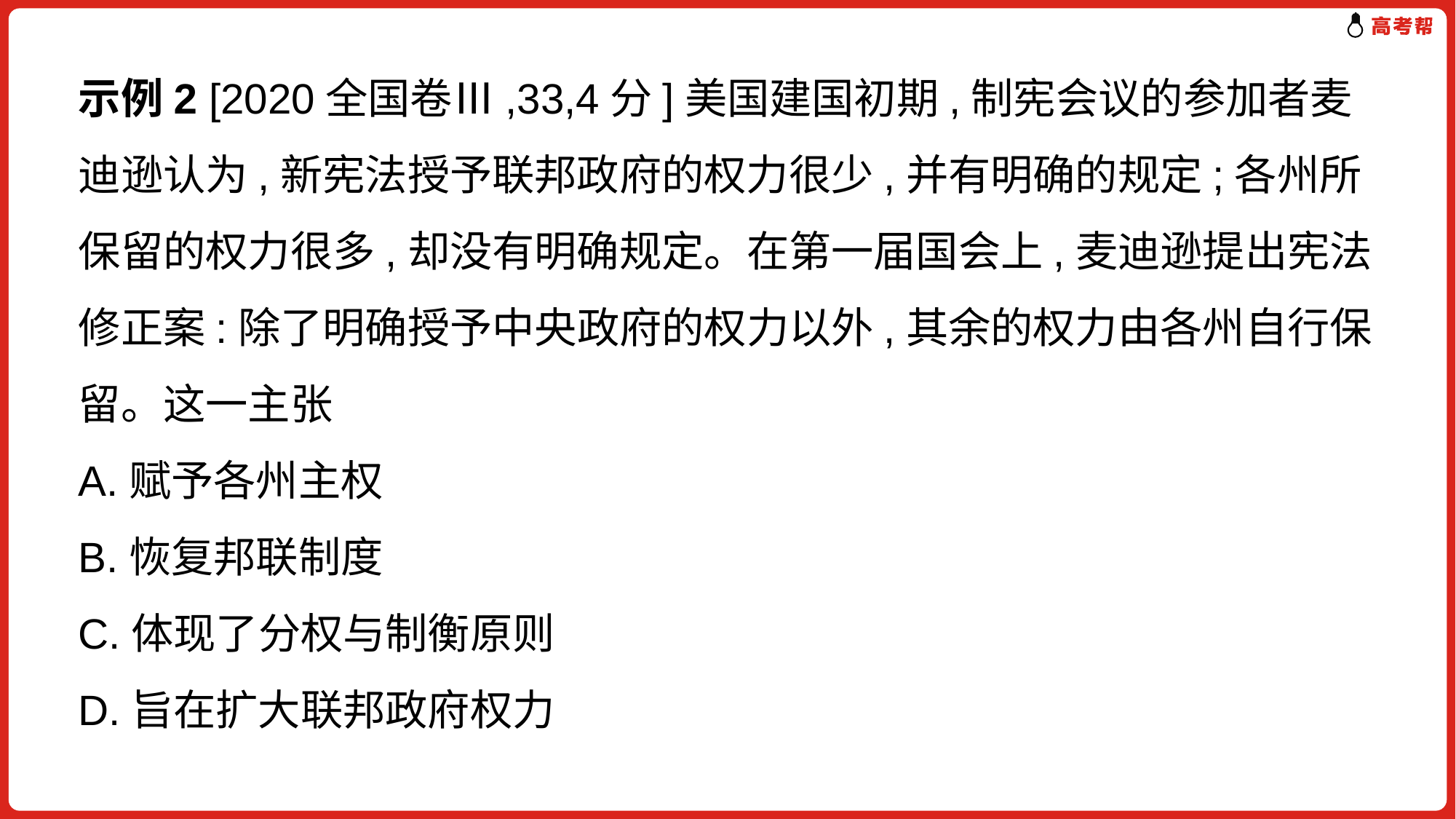

示例2 [2020全国卷Ⅲ,33,4分]美国建国初期,制宪会议的参加者麦迪逊认为,新宪法授予联邦政府的权力很少,并有明确的规定;各州所保留的权力很多,却没有明确规定。在第一届国会上,麦迪逊提出宪法修正案:除了明确授予中央政府的权力以外,其余的权力由各州自行保留。这一主张
A.赋予各州主权
B.恢复邦联制度
C.体现了分权与制衡原则
D.旨在扩大联邦政府权力